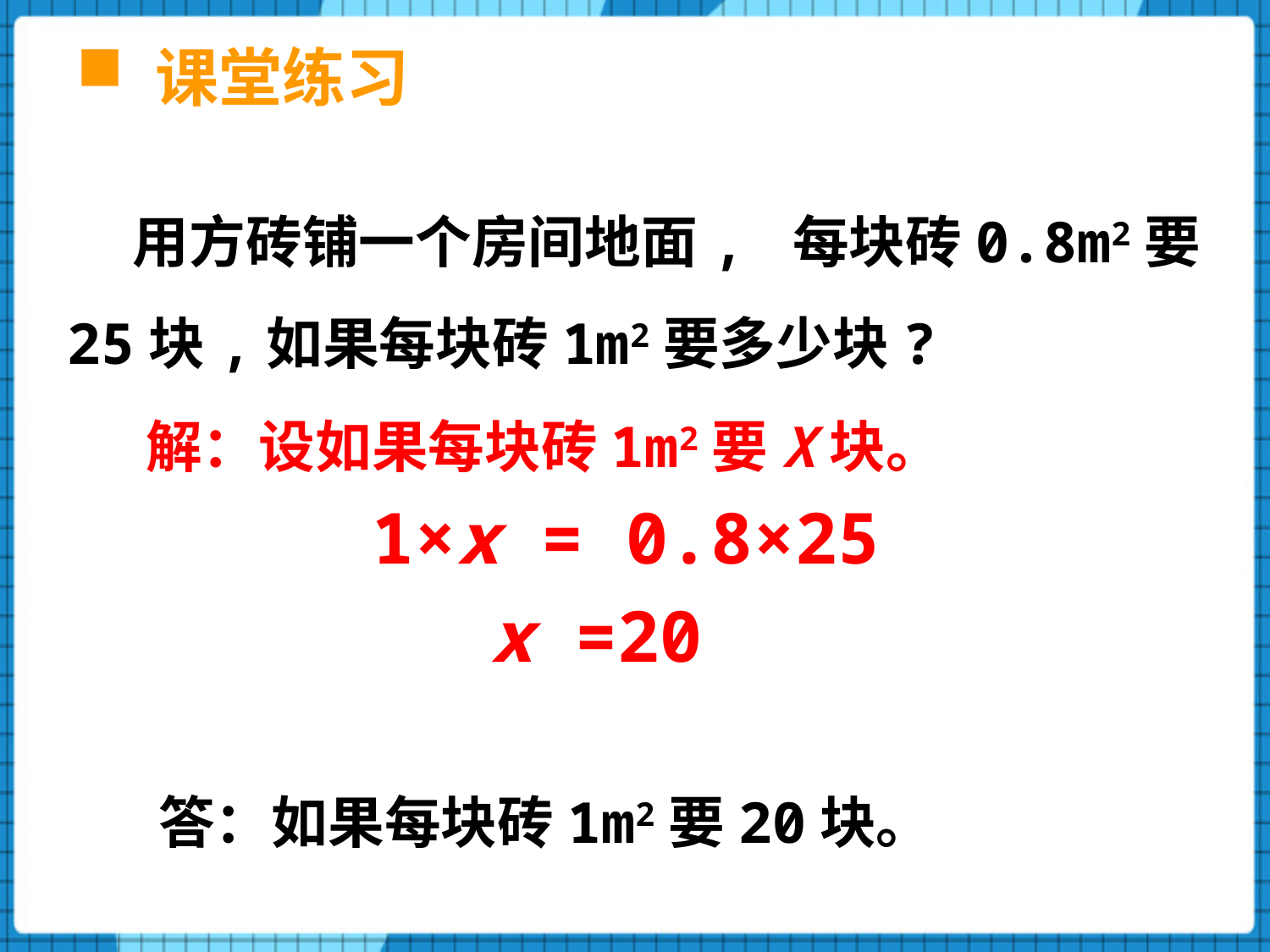

课堂练习
    用方砖铺一个房间地面, 每块砖0.8m2要25块,如果每块砖1m2要多少块?

     解：设如果每块砖1m2要X块。
         1×x = 0.8×25
          x =20

      答：如果每块砖1m2要20块。